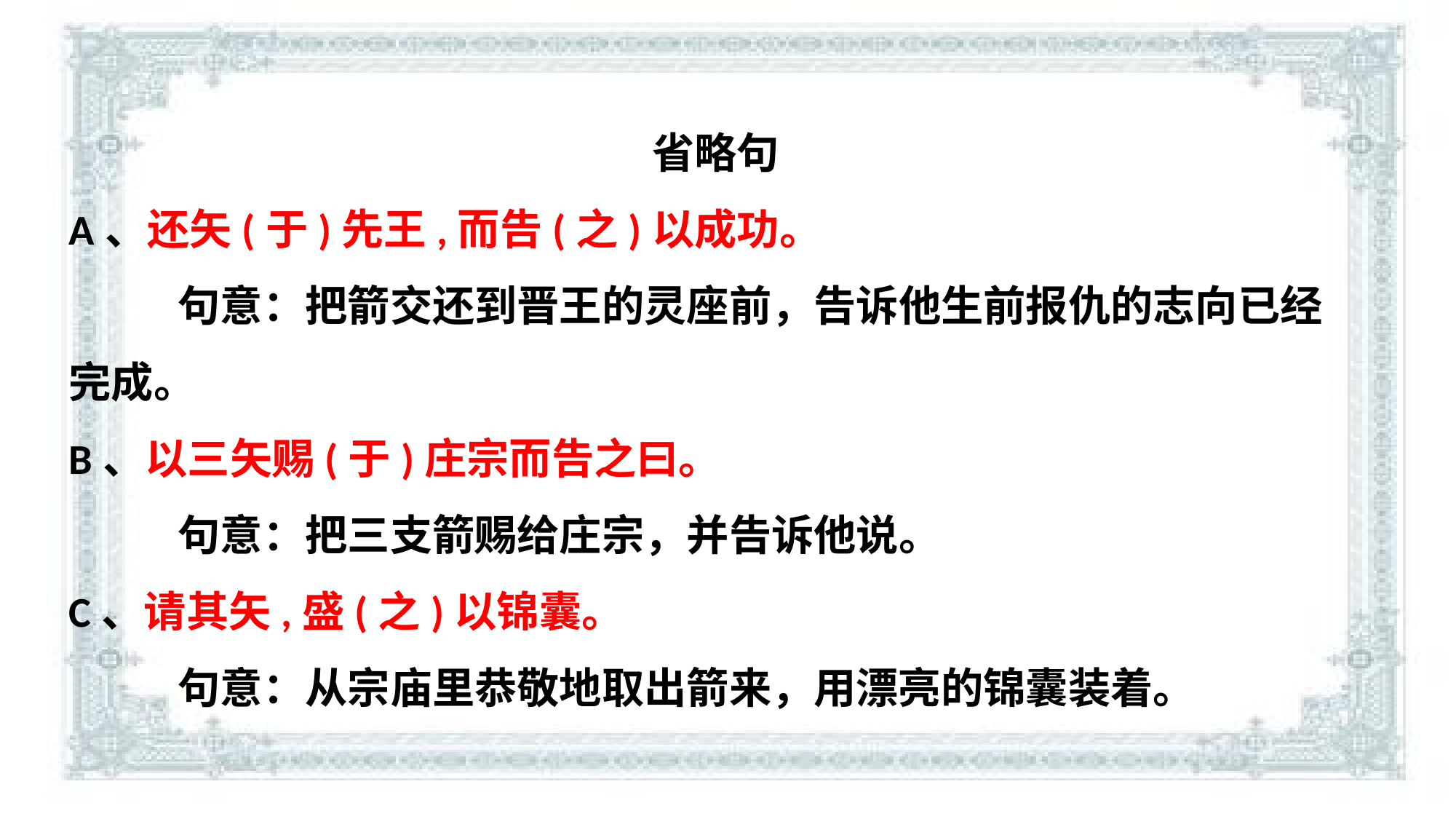

省略句
A、还矢(于)先王,而告(之)以成功。
	句意：把箭交还到晋王的灵座前，告诉他生前报仇的志向已经完成。
B、以三矢赐(于)庄宗而告之曰。
	句意：把三支箭赐给庄宗，并告诉他说。
C、请其矢,盛(之)以锦囊。
	句意：从宗庙里恭敬地取出箭来，用漂亮的锦囊装着。